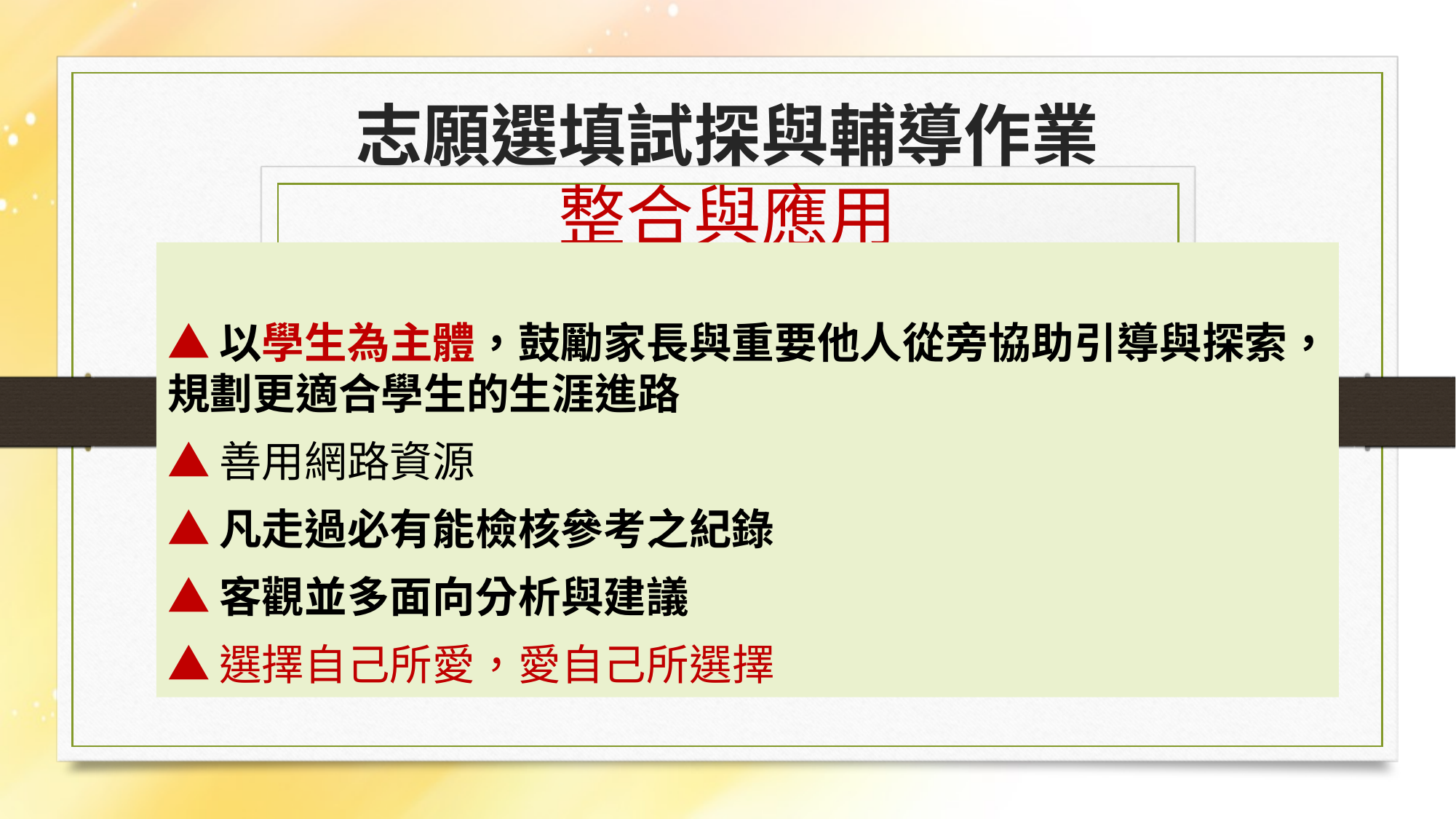

# 志願選填試探與輔導作業 整合與應用

▲以學生為主體，鼓勵家長與重要他人從旁協助引導與探索，規劃更適合學生的生涯進路
▲善用網路資源
▲凡走過必有能檢核參考之紀錄
▲客觀並多面向分析與建議
▲選擇自己所愛，愛自己所選擇